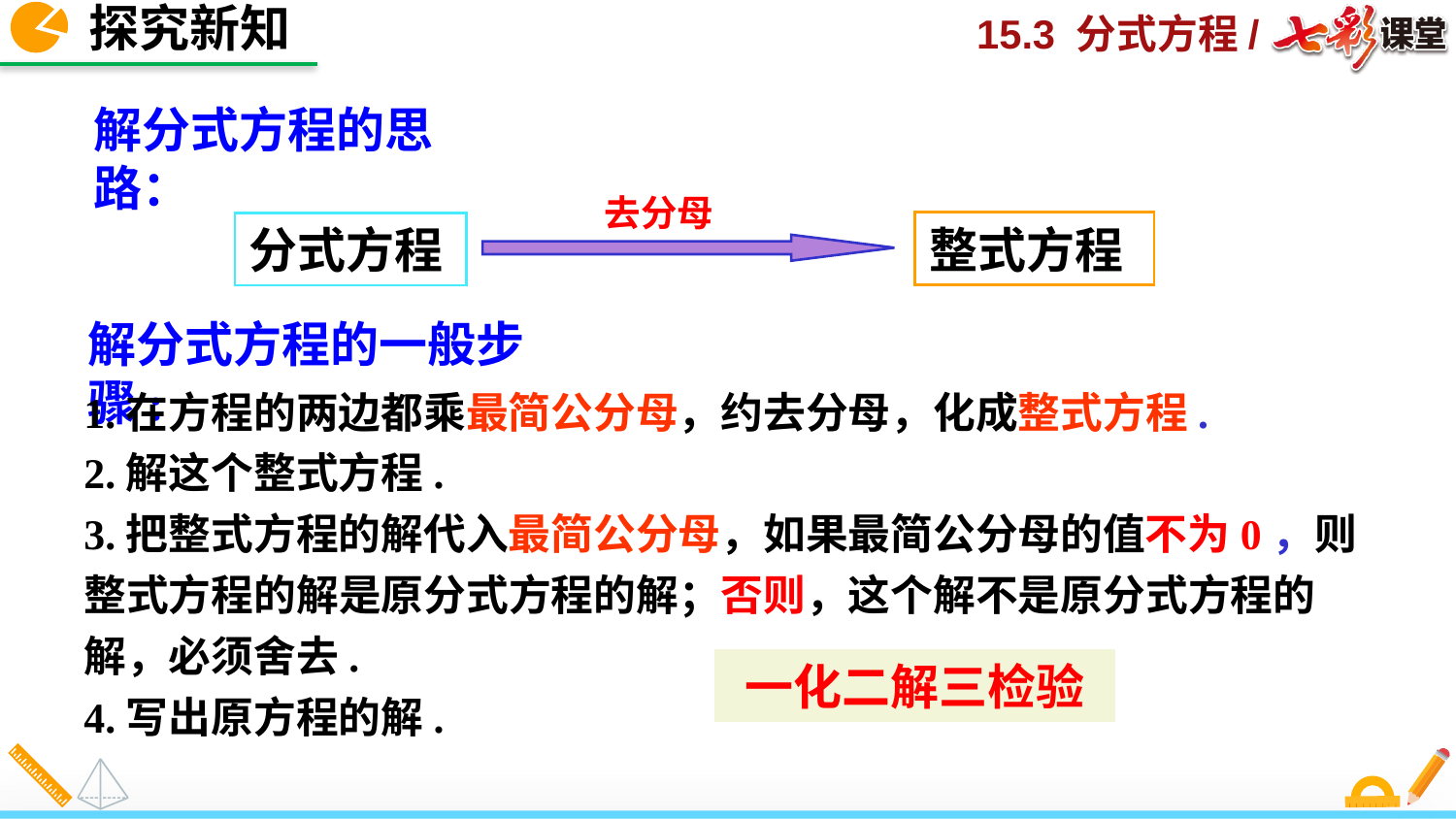

探究新知

解分式方程的思路：
去分母
整式方程
分式方程

解分式方程的一般步骤:
1.在方程的两边都乘最简公分母，约去分母，化成整式方程.
2.解这个整式方程.
3.把整式方程的解代入最简公分母，如果最简公分母的值不为0，则整式方程的解是原分式方程的解；否则，这个解不是原分式方程的解，必须舍去.
4.写出原方程的解.
一化二解三检验